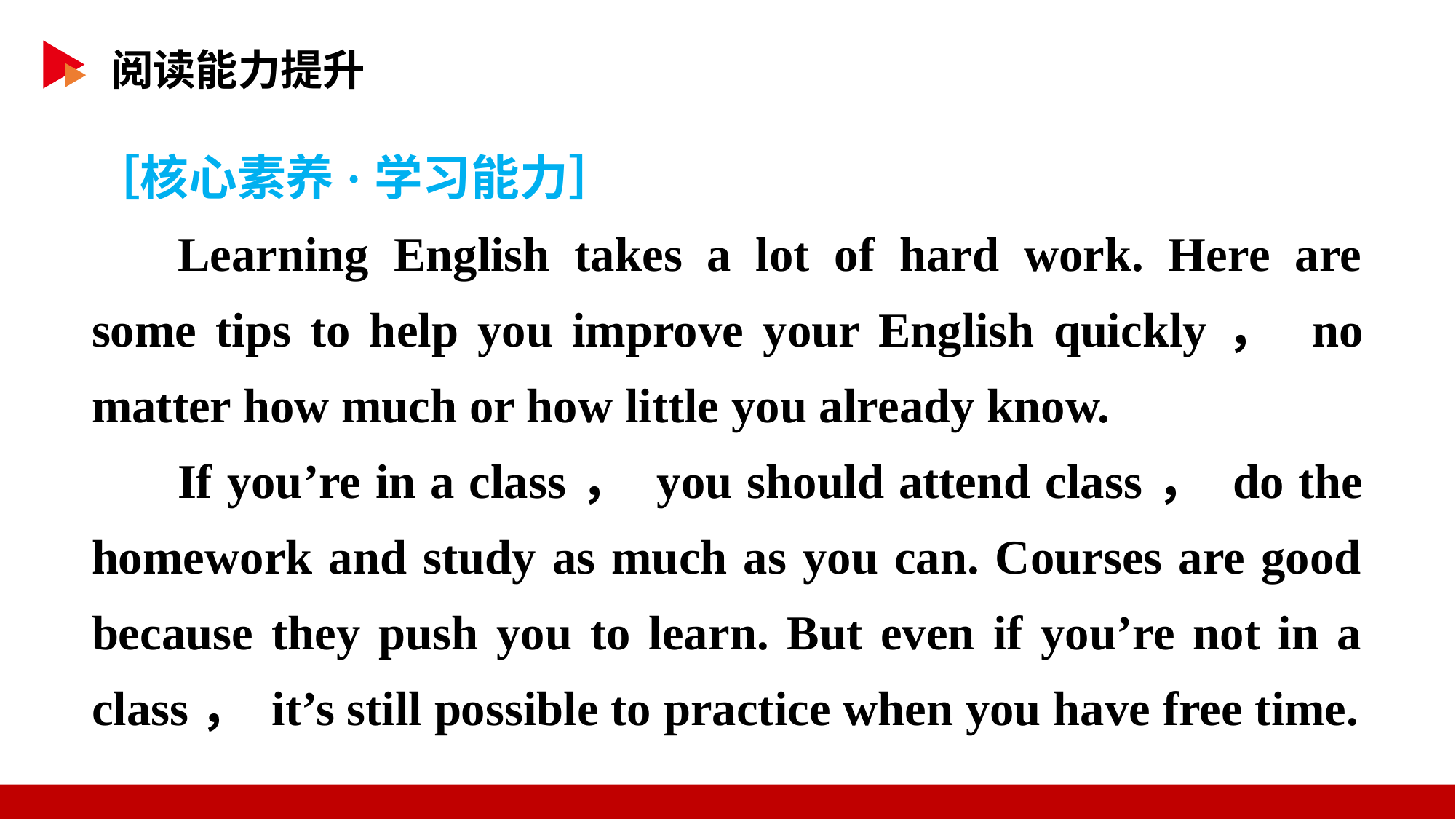

［核心素养·学习能力］
Learning English takes a lot of hard work. Here are some tips to help you improve your English quickly， no matter how much or how little you already know.
If you’re in a class， you should attend class， do the homework and study as much as you can. Courses are good because they push you to learn. But even if you’re not in a class， it’s still possible to practice when you have free time.